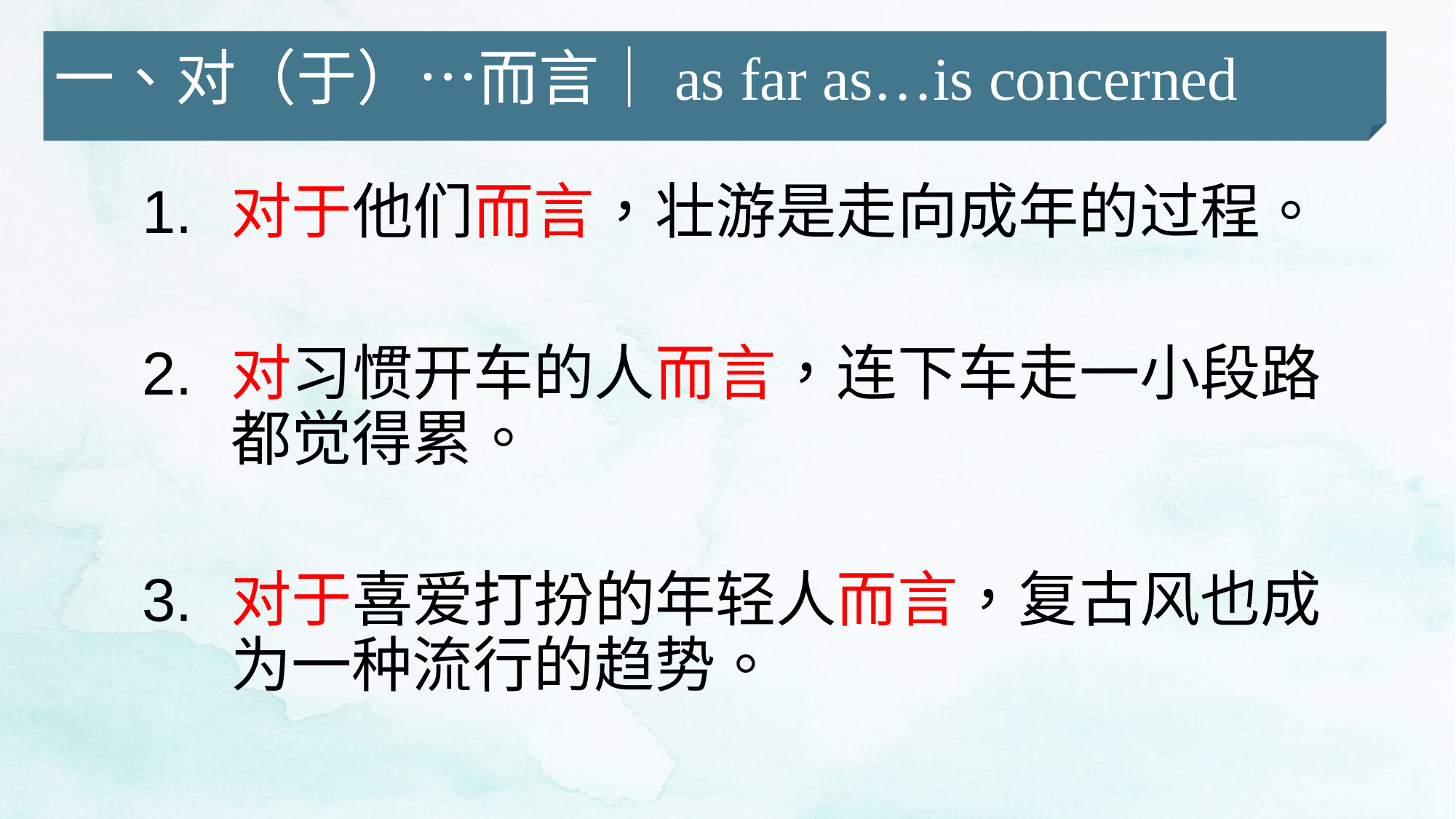

一、对（于）…而言｜as far as…is concerned
对于他们而言，壮游是走向成年的过程。

对习惯开车的人而言，连下车走一小段路都觉得累。

对于喜爱打扮的年轻人而言，复古风也成为一种流行的趋势。